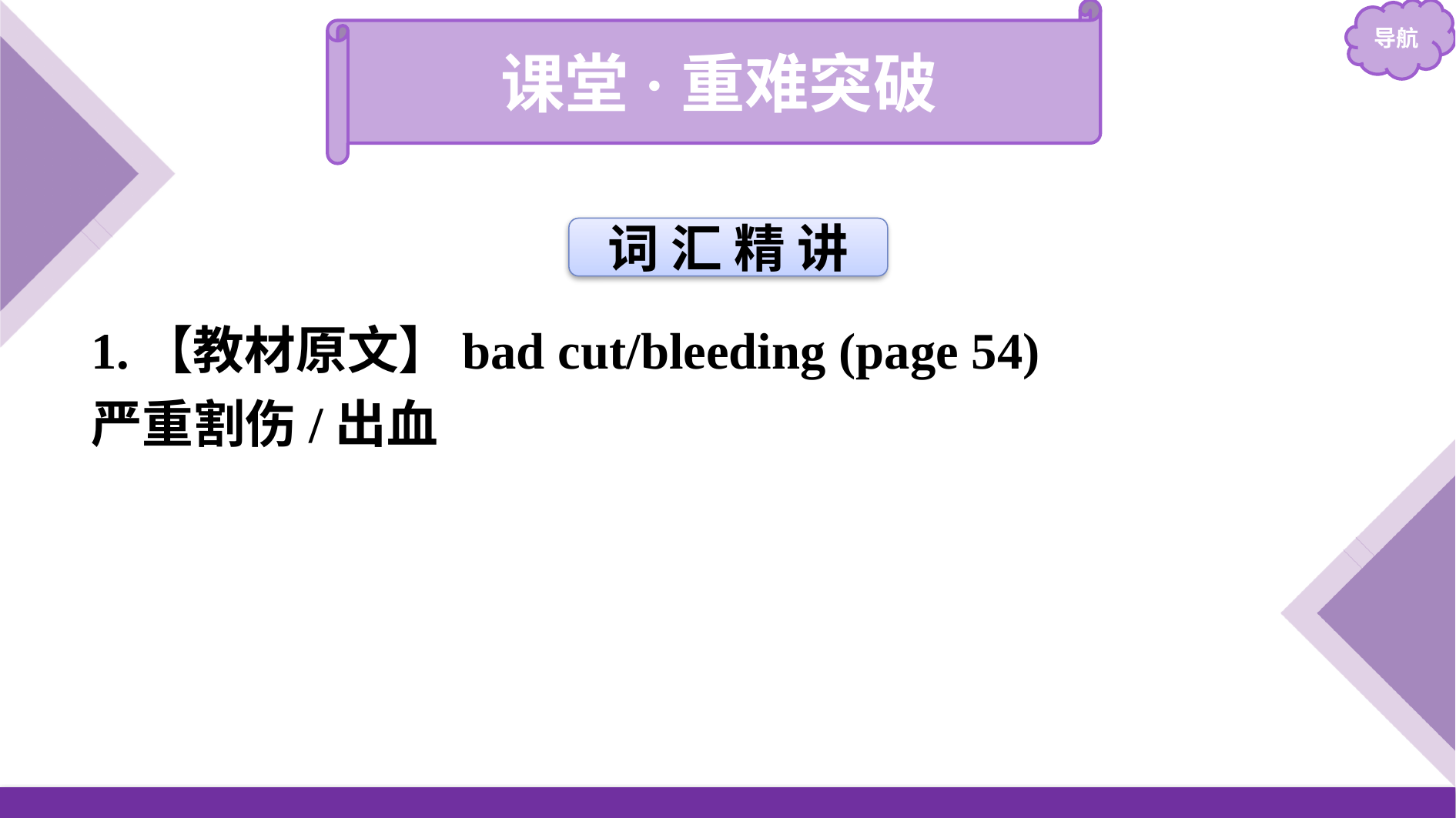

课堂·重难突破
词 汇 精 讲
1.【教材原文】bad cut/bleeding (page 54)
严重割伤/出血